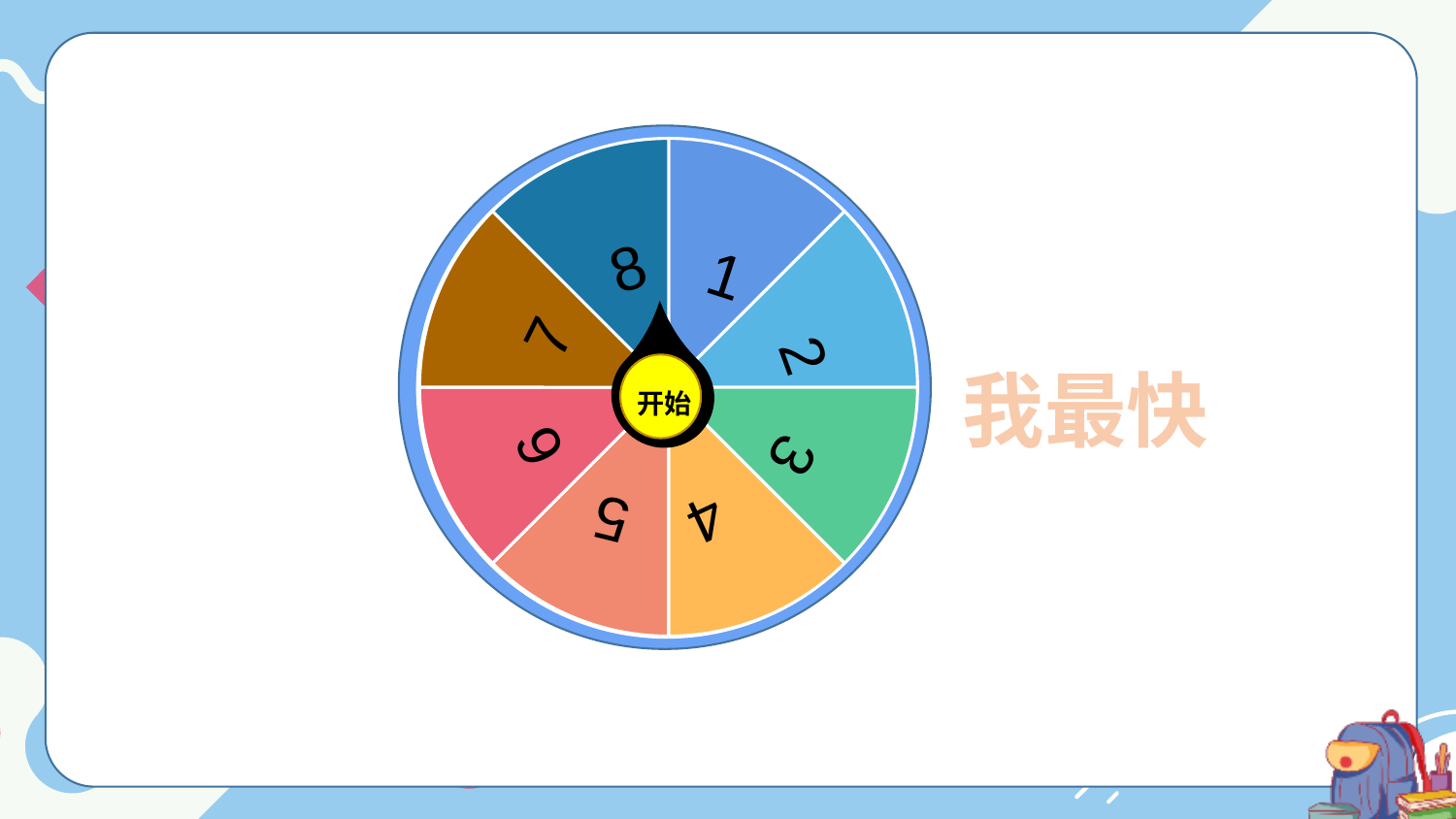

### Chart

| Category | 销售额 |
|---|---|
| 1 | 1.0 |
| 2 | 1.0 |
| 3 | 1.0 |
| 4 | 1.0 |
| 5 | 1.0 |
| 6 | 1.0 |
| 7 | 1.0 |
| 8 | 1.0 |
8
1
8
1
7
2
7
2
3
6
6
3
4
5
4
5

### Chart

| Category | 销售额 |
|---|---|
| 1 | 1.0 |
| 2 | 1.0 |
| 3 | 1.0 |
| 4 | 1.0 |
| 5 | 1.0 |
| 6 | 1.0 |
| 7 | 1.0 |
| 8 | 1.0 |
8
1
8
1
7
2
7
2
3
6
6
3
4
5
4
5

### Chart

| Category |
|---|

开始
我最快